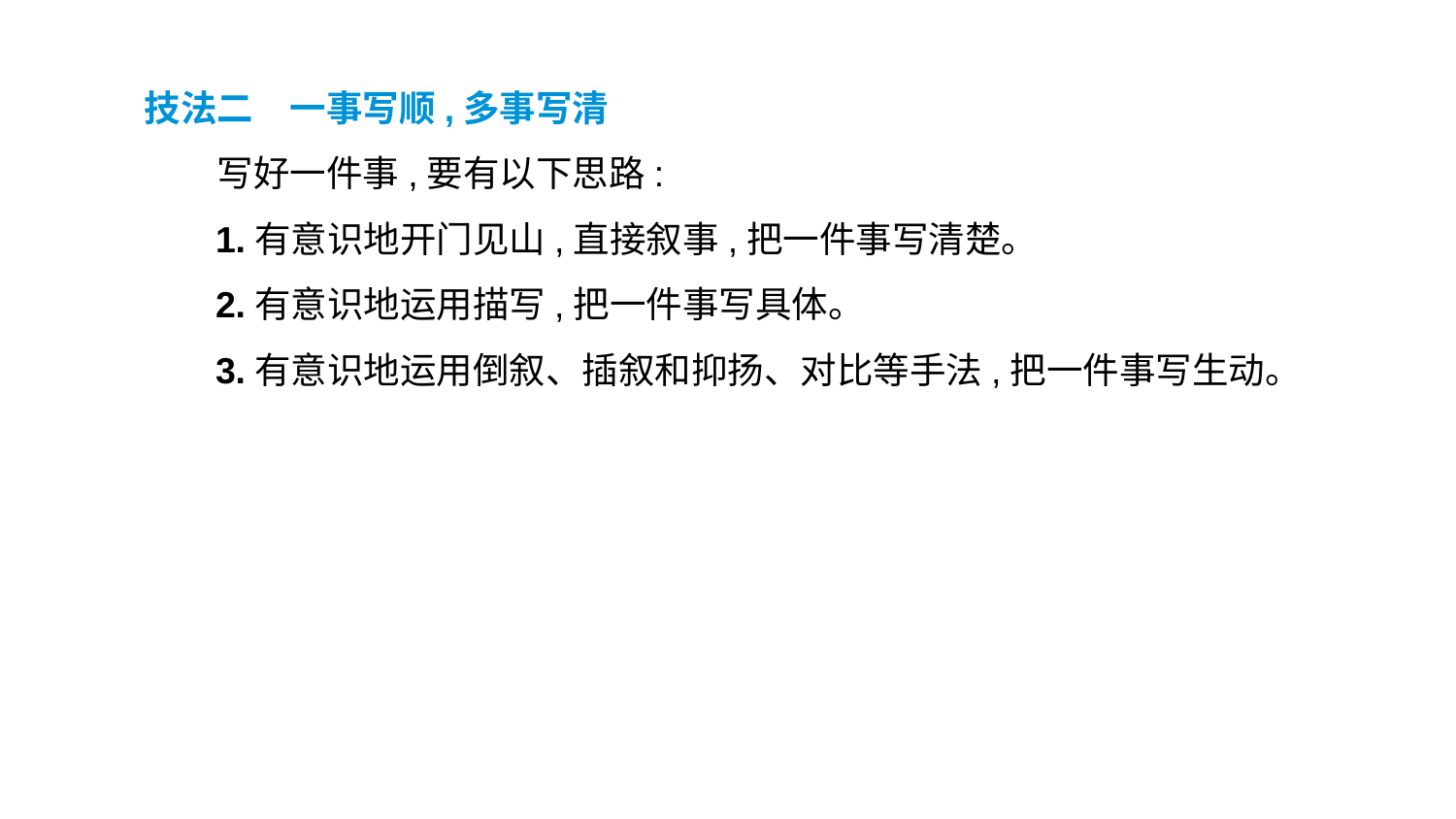

技法二　一事写顺,多事写清
　　写好一件事,要有以下思路:
1.有意识地开门见山,直接叙事,把一件事写清楚。
2.有意识地运用描写,把一件事写具体。
3.有意识地运用倒叙、插叙和抑扬、对比等手法,把一件事写生动。